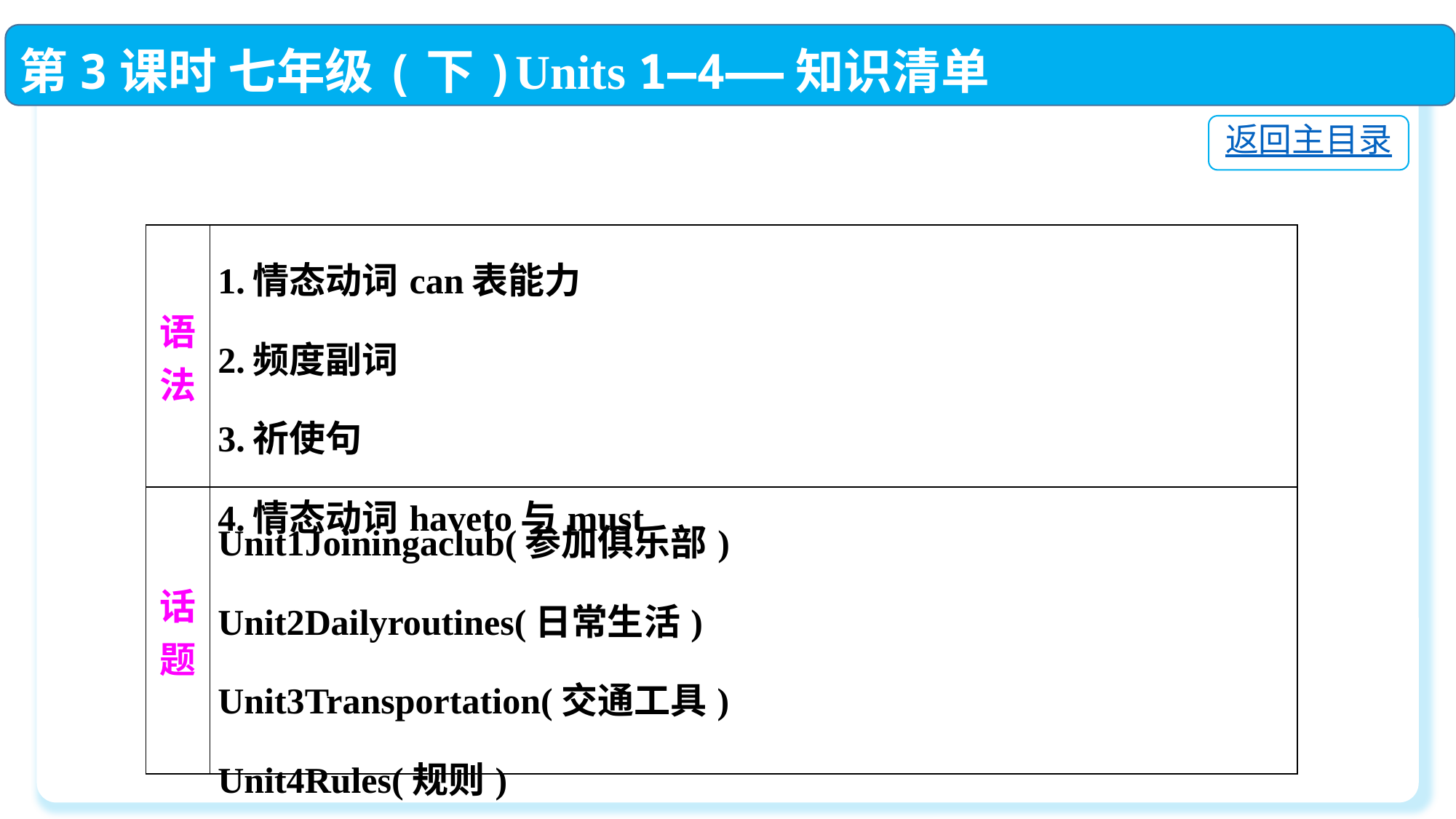

第3课时 七年级(下)Units 1—4——知识清单

返回主目录
| 语法 | 1.情态动词can表能力 2.频度副词 3.祈使句 4.情态动词haveto与must |
| --- | --- |
| 话题 | Unit1Joiningaclub(参加俱乐部) Unit2Dailyroutines(日常生活) Unit3Transportation(交通工具) Unit4Rules(规则) |